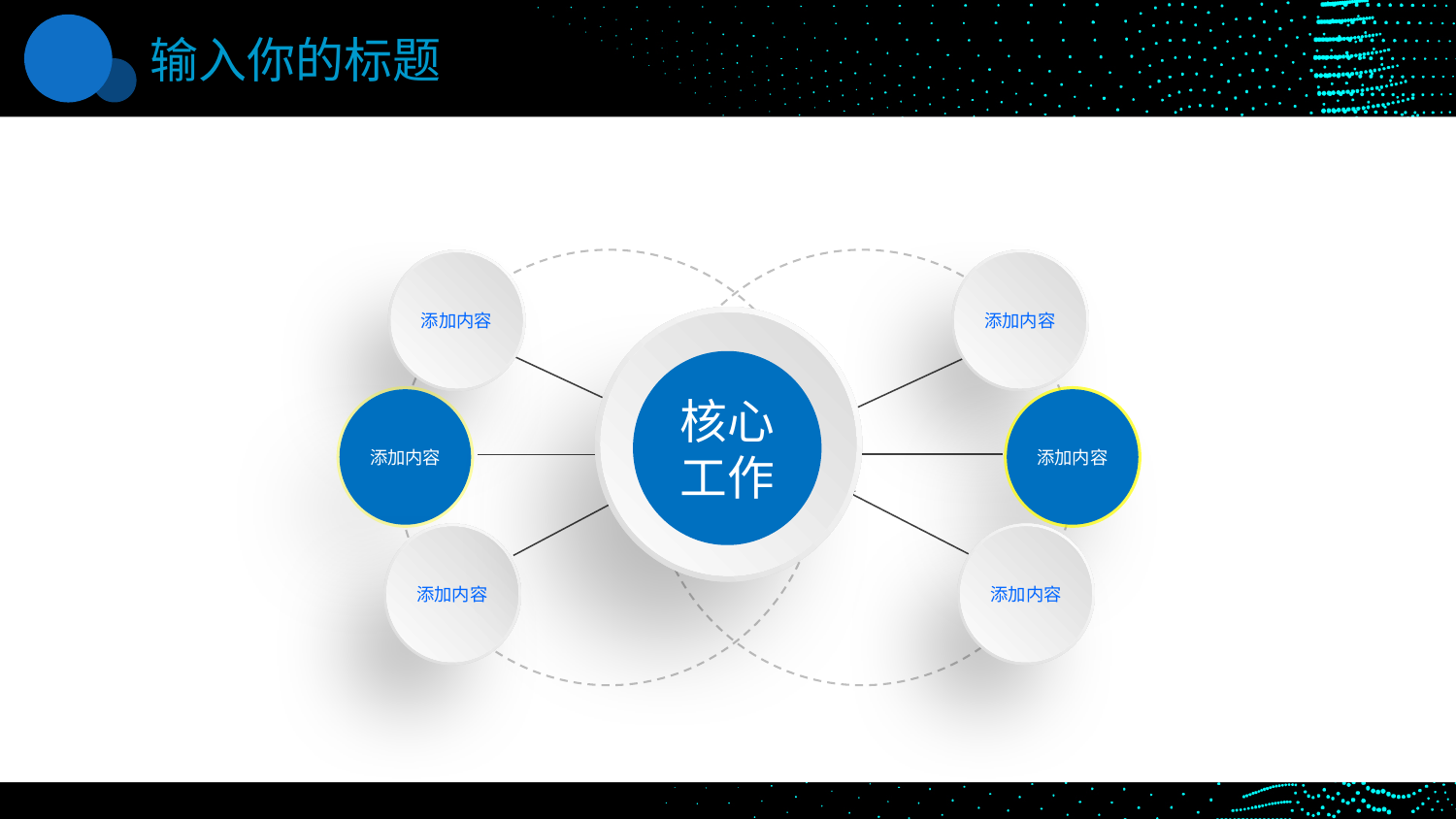

输入你的标题

添加内容

添加内容

核心工作

添加内容

添加内容

添加内容

添加内容